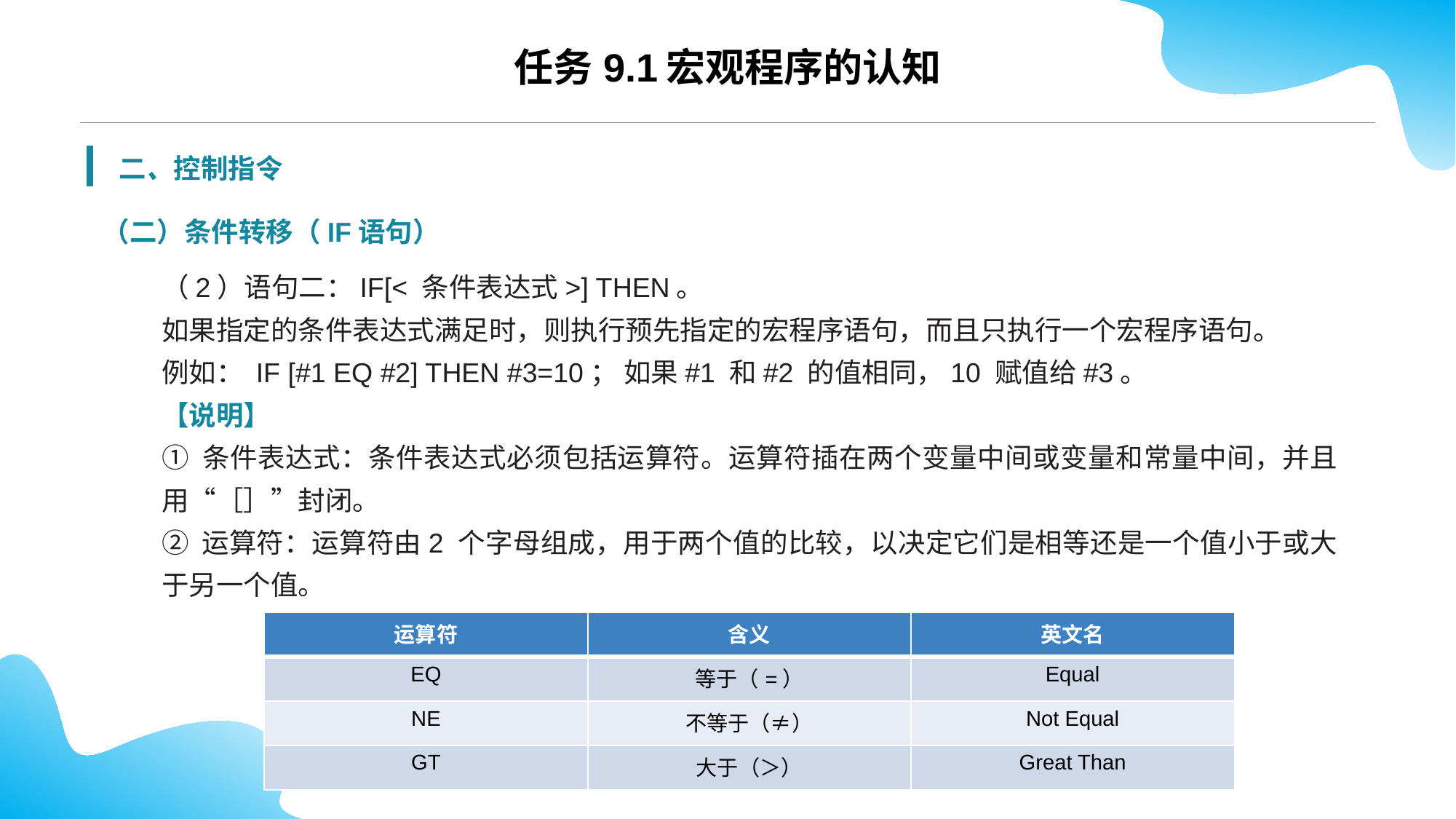

任务9.1宏观程序的认知
二、控制指令
（二）条件转移（IF语句）
（2）语句二：IF[< 条件表达式>] THEN。
如果指定的条件表达式满足时，则执行预先指定的宏程序语句，而且只执行一个宏程序语句。
例如： IF [#1 EQ #2] THEN #3=10； 如果#1 和#2 的值相同，10 赋值给#3。
【说明】
① 条件表达式：条件表达式必须包括运算符。运算符插在两个变量中间或变量和常量中间，并且用“［］”封闭。
② 运算符：运算符由2 个字母组成，用于两个值的比较，以决定它们是相等还是一个值小于或大于另一个值。
| 运算符 | 含义 | 英文名 |
| --- | --- | --- |
| EQ | 等于（=） | Equal |
| NE | 不等于（≠） | Not Equal |
| GT | 大于（＞） | Great Than |